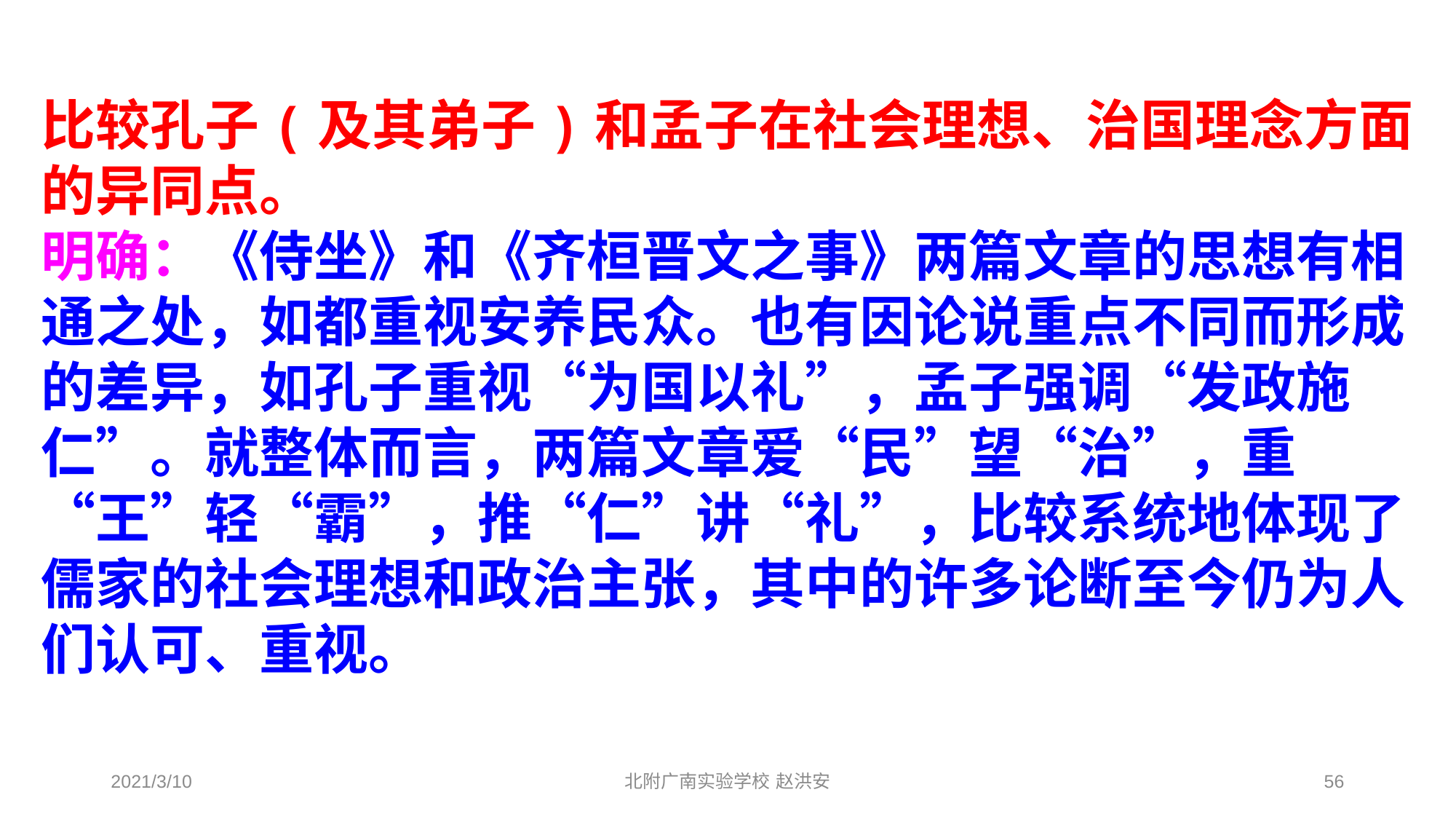

比较孔子(及其弟子)和孟子在社会理想、治国理念方面的异同点。
明确：《侍坐》和《齐桓晋文之事》两篇文章的思想有相通之处，如都重视安养民众。也有因论说重点不同而形成的差异，如孔子重视“为国以礼”，孟子强调“发政施仁”。就整体而言，两篇文章爱“民”望“治”，重“王”轻“霸”，推“仁”讲“礼”，比较系统地体现了儒家的社会理想和政治主张，其中的许多论断至今仍为人们认可、重视。
2021/3/10
北附广南实验学校 赵洪安
56